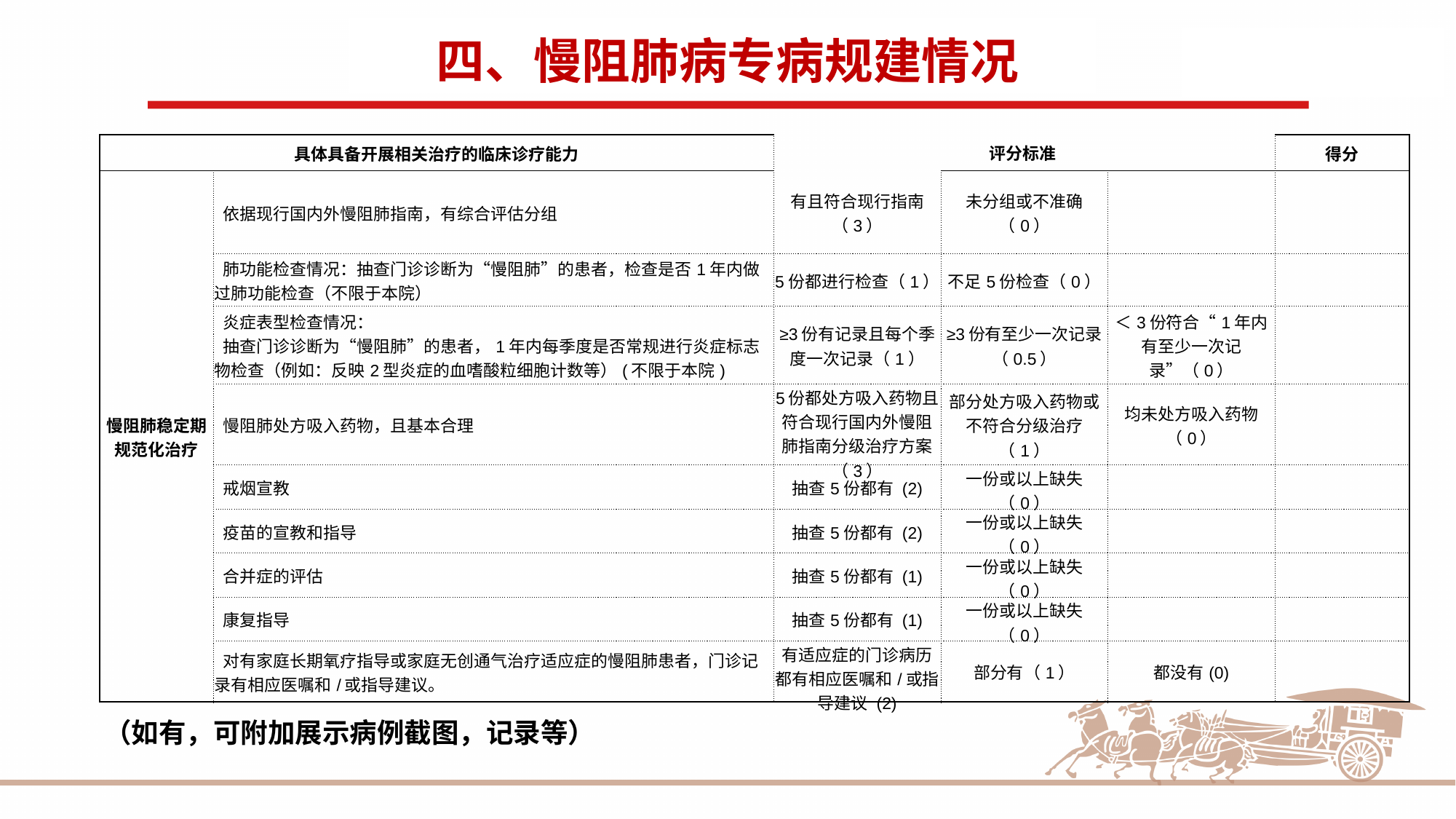

四、慢阻肺病专病规建情况
| 具体具备开展相关治疗的临床诊疗能力 |  | 评分标准 |  |  | 得分 |
| --- | --- | --- | --- | --- | --- |
| 慢阻肺稳定期规范化治疗 | 依据现行国内外慢阻肺指南，有综合评估分组 | 有且符合现行指南 （3） | 未分组或不准确（0） |  |  |
|  | 肺功能检查情况：抽查门诊诊断为“慢阻肺”的患者，检查是否1年内做过肺功能检查（不限于本院） | 5份都进行检查（1） | 不足5份检查（0） |  |  |
|  | 炎症表型检查情况： 抽查门诊诊断为“慢阻肺”的患者，1年内每季度是否常规进行炎症标志物检查（例如：反映2型炎症的血嗜酸粒细胞计数等）(不限于本院) | ≥3份有记录且每个季度一次记录（1） | ≥3份有至少一次记录（0.5） | ＜3份符合“1年内有至少一次记录”（0） |  |
|  | 慢阻肺处方吸入药物，且基本合理 | 5份都处方吸入药物且符合现行国内外慢阻肺指南分级治疗方案（3） | 部分处方吸入药物或不符合分级治疗（1） | 均未处方吸入药物 （0） |  |
|  | 戒烟宣教 | 抽查5份都有 (2) | 一份或以上缺失（0） |  |  |
|  | 疫苗的宣教和指导 | 抽查5份都有 (2) | 一份或以上缺失（0） |  |  |
|  | 合并症的评估 | 抽查5份都有 (1) | 一份或以上缺失（0） |  |  |
|  | 康复指导 | 抽查5份都有 (1) | 一份或以上缺失（0） |  |  |
|  | 对有家庭长期氧疗指导或家庭无创通气治疗适应症的慢阻肺患者，门诊记录有相应医嘱和/或指导建议。 | 有适应症的门诊病历都有相应医嘱和/或指导建议 (2) | 部分有（1） | 都没有(0) |  |
（如有，可附加展示病例截图，记录等）